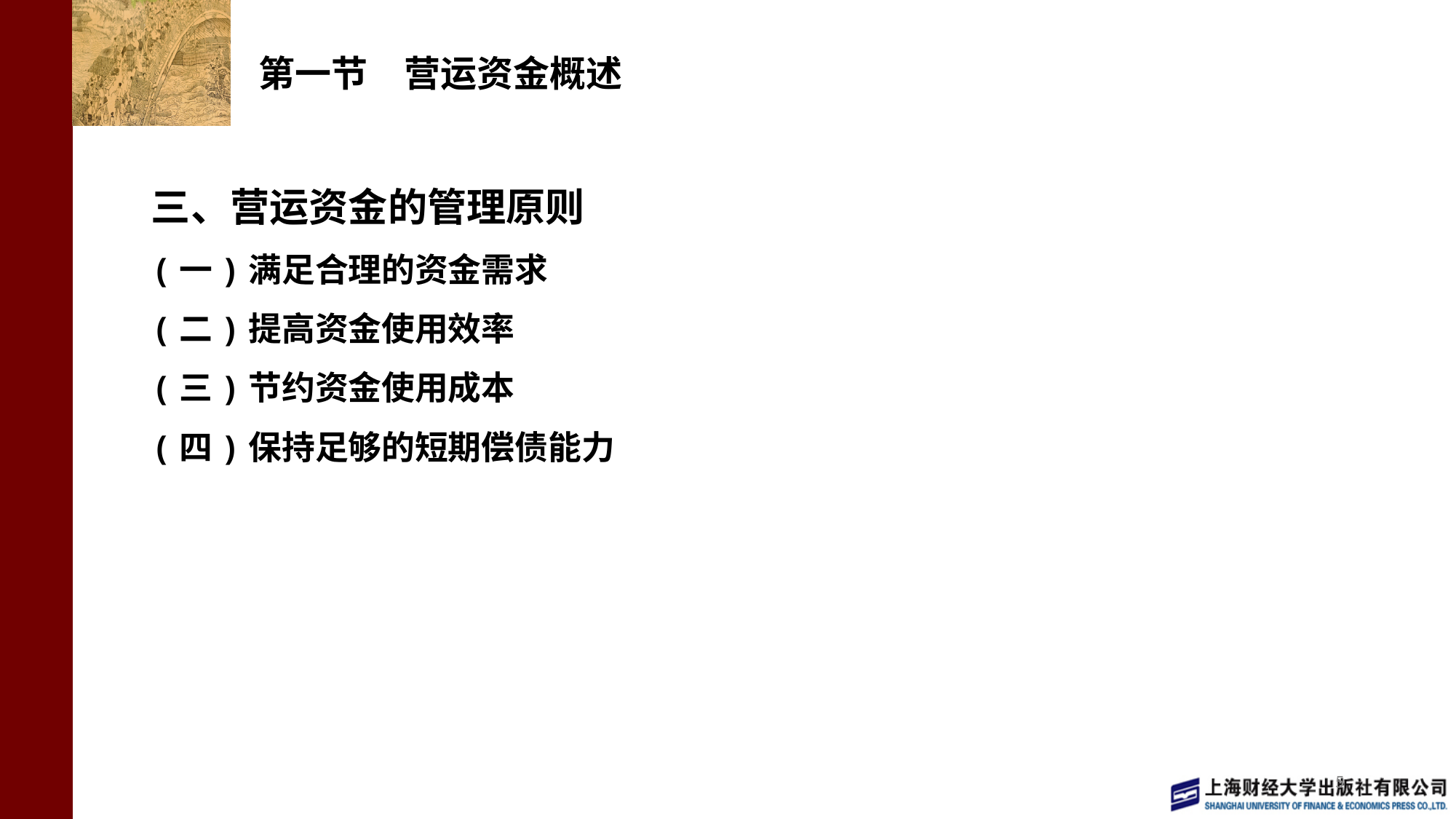

# 第一节　营运资金概述
三、营运资金的管理原则
(一)满足合理的资金需求
(二)提高资金使用效率
(三)节约资金使用成本
(四)保持足够的短期偿债能力
5